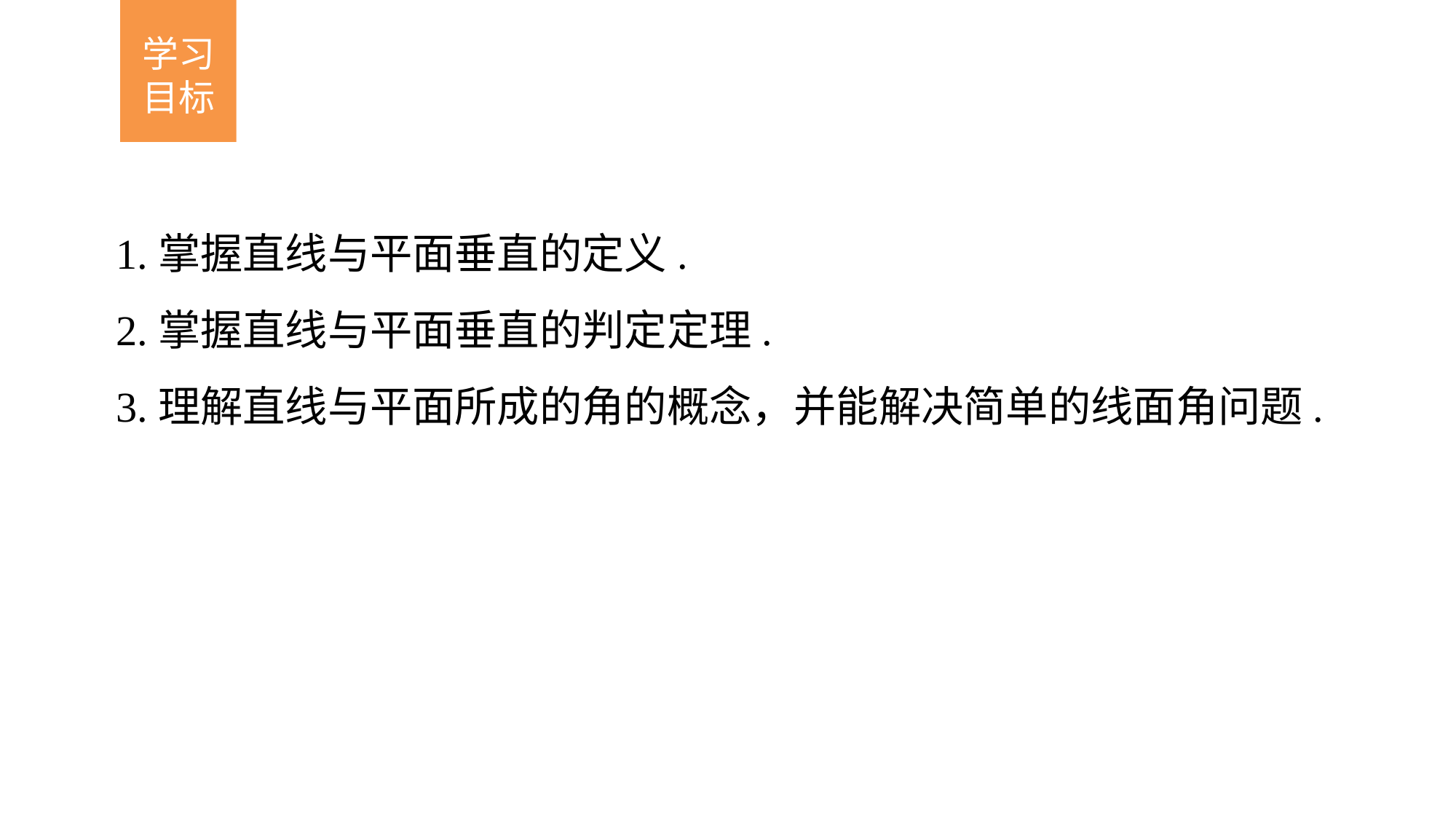

学习目标
1.掌握直线与平面垂直的定义.
2.掌握直线与平面垂直的判定定理.
3.理解直线与平面所成的角的概念，并能解决简单的线面角问题.